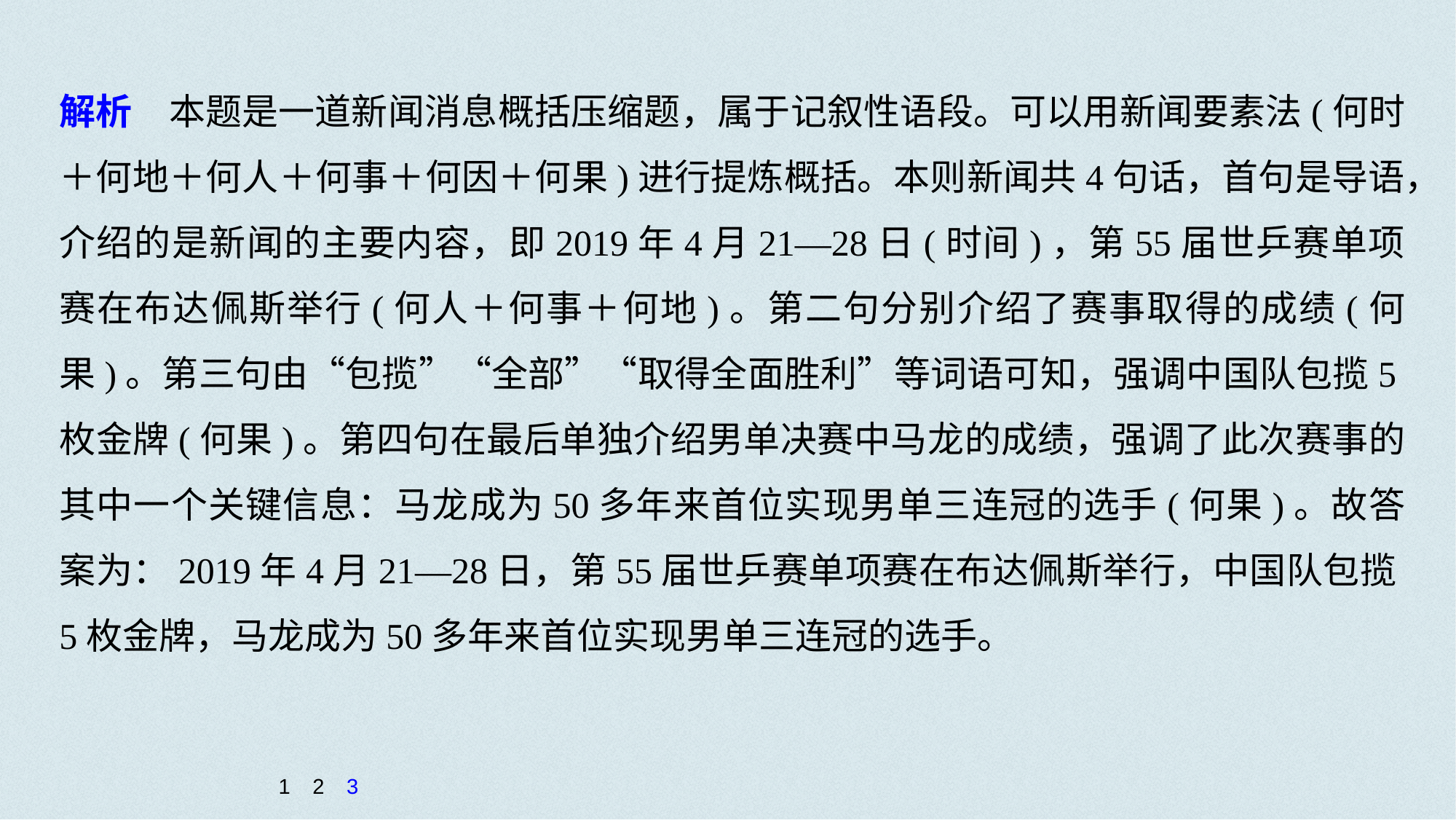

解析　本题是一道新闻消息概括压缩题，属于记叙性语段。可以用新闻要素法(何时＋何地＋何人＋何事＋何因＋何果)进行提炼概括。本则新闻共4句话，首句是导语，介绍的是新闻的主要内容，即2019年4月21—28日(时间)，第55届世乒赛单项赛在布达佩斯举行(何人＋何事＋何地)。第二句分别介绍了赛事取得的成绩(何果)。第三句由“包揽”“全部”“取得全面胜利”等词语可知，强调中国队包揽5枚金牌(何果)。第四句在最后单独介绍男单决赛中马龙的成绩，强调了此次赛事的其中一个关键信息：马龙成为50多年来首位实现男单三连冠的选手(何果)。故答案为：2019年4月21—28日，第55届世乒赛单项赛在布达佩斯举行，中国队包揽5枚金牌，马龙成为50多年来首位实现男单三连冠的选手。
1
2
3